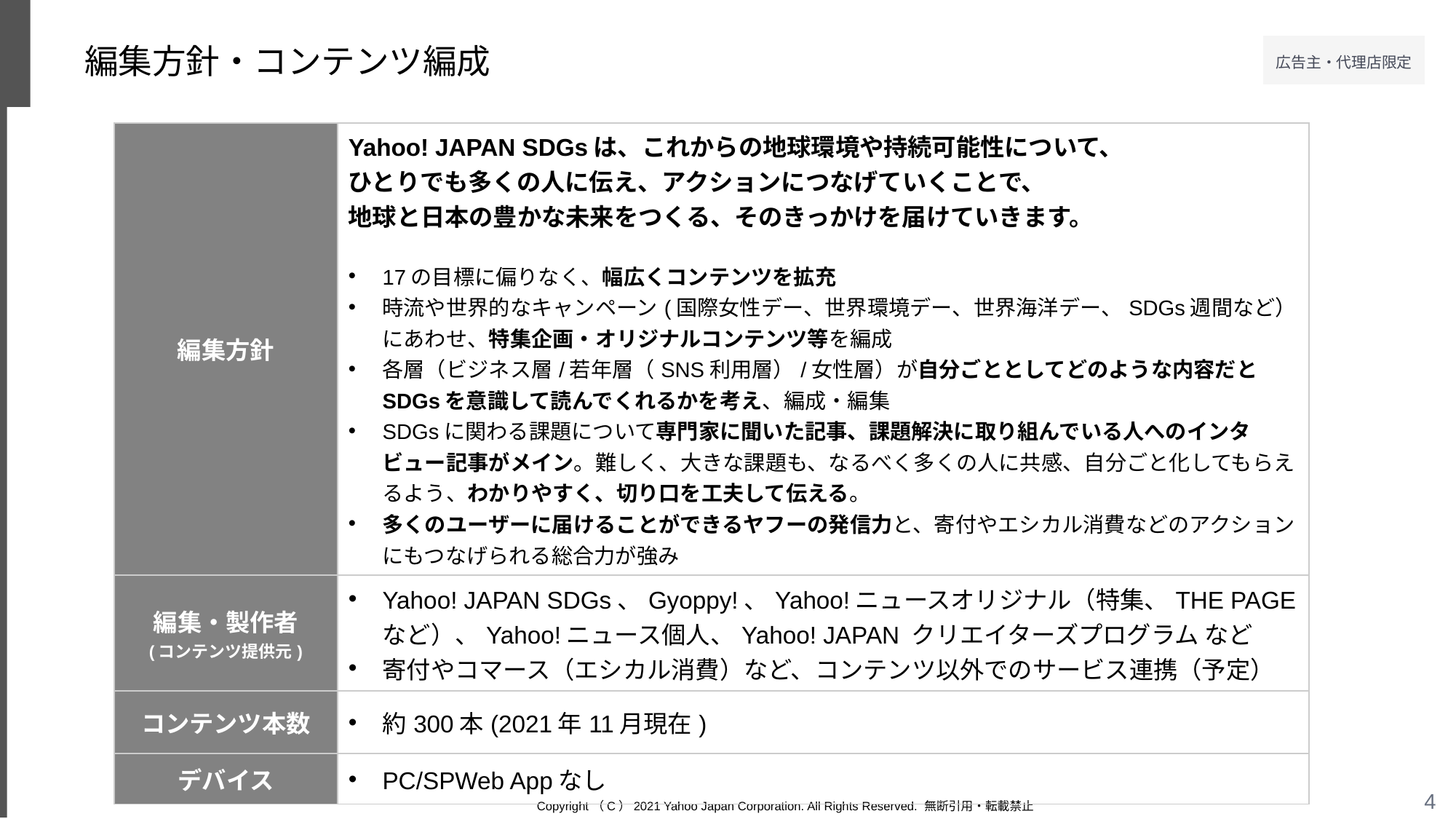

# 編集方針・コンテンツ編成
| 編集方針 | Yahoo! JAPAN SDGsは、これからの地球環境や持続可能性について、 ひとりでも多くの人に伝え、アクションにつなげていくことで、 地球と日本の豊かな未来をつくる、そのきっかけを届けていきます。 17の目標に偏りなく、幅広くコンテンツを拡充 時流や世界的なキャンペーン(国際女性デー、世界環境デー、世界海洋デー、SDGs週間など）にあわせ、特集企画・オリジナルコンテンツ等を編成 各層（ビジネス層/若年層（SNS利用層）/女性層）が自分ごととしてどのような内容だとSDGsを意識して読んでくれるかを考え、編成・編集 SDGsに関わる課題について専門家に聞いた記事、課題解決に取り組んでいる人へのインタビュー記事がメイン。難しく、大きな課題も、なるべく多くの人に共感、自分ごと化してもらえるよう、わかりやすく、切り口を工夫して伝える。 多くのユーザーに届けることができるヤフーの発信力と、寄付やエシカル消費などのアクションにもつなげられる総合力が強み |
| --- | --- |
| 編集・製作者 (コンテンツ提供元) | Yahoo! JAPAN SDGs、Gyoppy!、Yahoo!ニュースオリジナル（特集、THE PAGEなど）、Yahoo!ニュース個人、Yahoo! JAPAN クリエイターズプログラム など 寄付やコマース（エシカル消費）など、コンテンツ以外でのサービス連携（予定） |
| コンテンツ本数 | 約300本(2021年11月現在) |
| デバイス | PC/SPWeb Appなし |
Copyright（C）2021 Yahoo Japan Corporation. All Rights Reserved. 無断引用・転載禁止